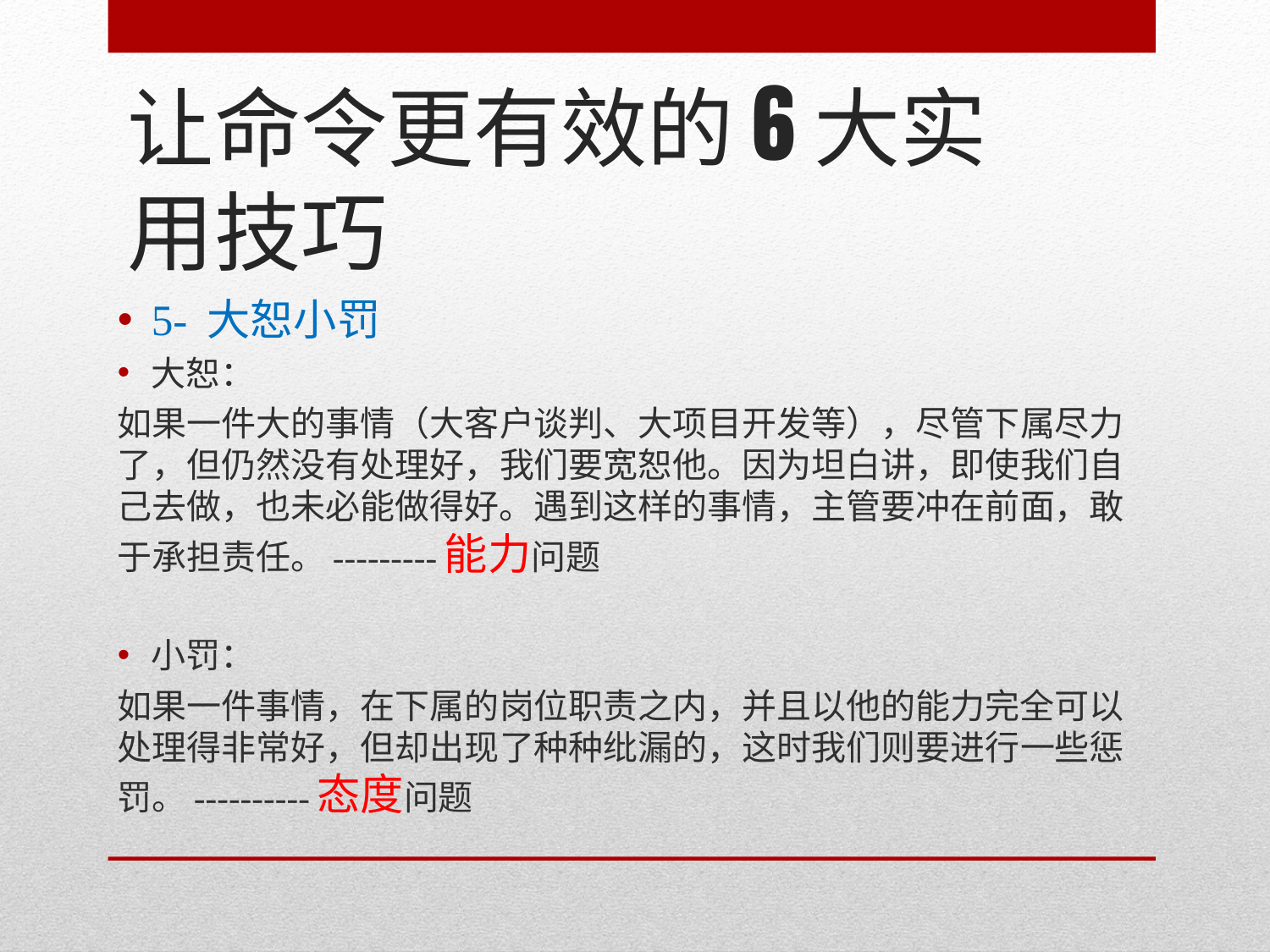

# 让命令更有效的6大实用技巧
5- 大恕小罚
大恕：
如果一件大的事情（大客户谈判、大项目开发等），尽管下属尽力了，但仍然没有处理好，我们要宽恕他。因为坦白讲，即使我们自己去做，也未必能做得好。遇到这样的事情，主管要冲在前面，敢于承担责任。---------能力问题

小罚：
如果一件事情，在下属的岗位职责之内，并且以他的能力完全可以处理得非常好，但却出现了种种纰漏的，这时我们则要进行一些惩罚。----------态度问题